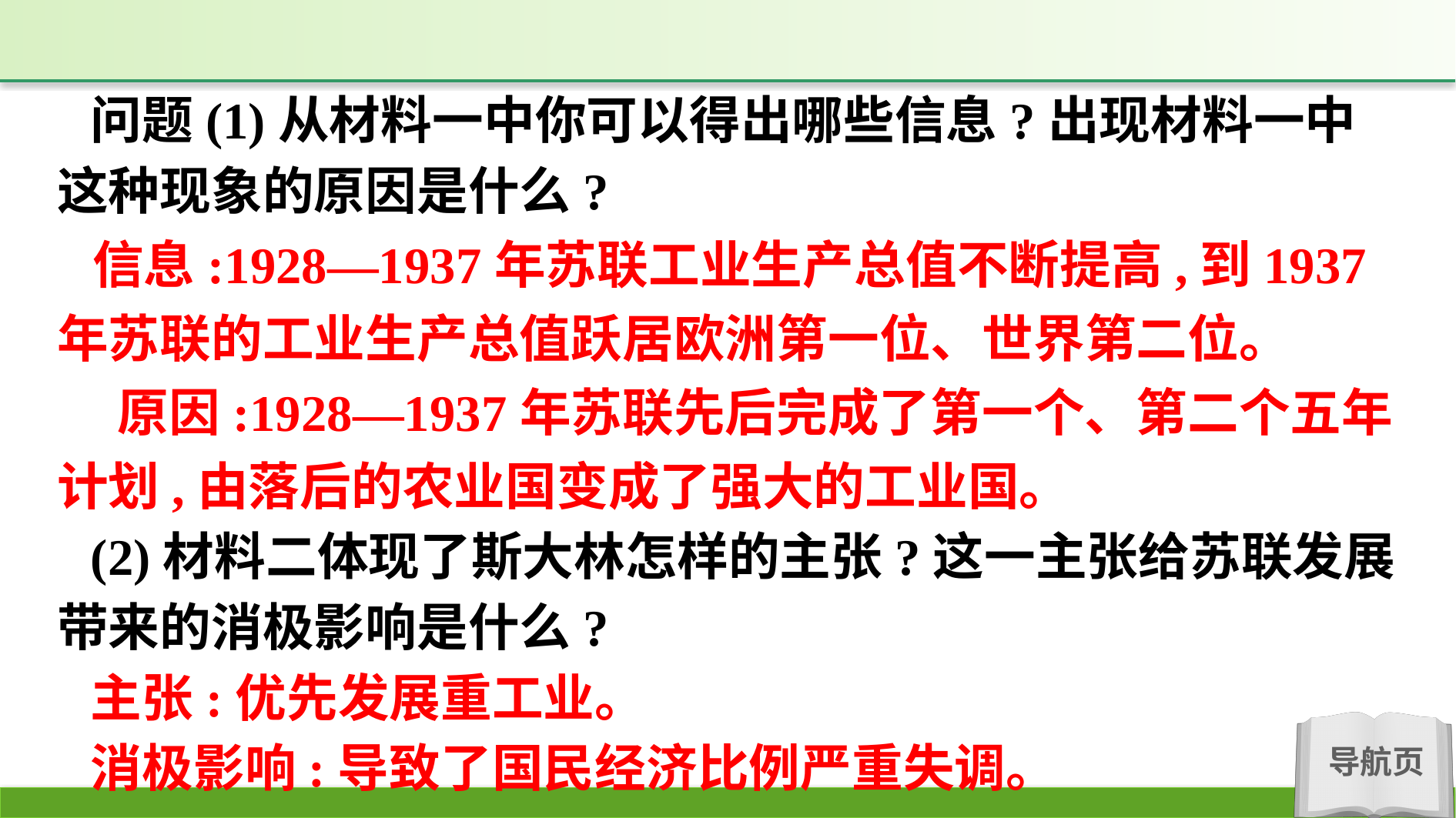

问题(1)从材料一中你可以得出哪些信息?出现材料一中这种现象的原因是什么?
信息:1928—1937年苏联工业生产总值不断提高,到1937年苏联的工业生产总值跃居欧洲第一位、世界第二位。
 原因:1928—1937年苏联先后完成了第一个、第二个五年计划,由落后的农业国变成了强大的工业国。
(2)材料二体现了斯大林怎样的主张?这一主张给苏联发展带来的消极影响是什么?
主张:优先发展重工业。
消极影响:导致了国民经济比例严重失调。